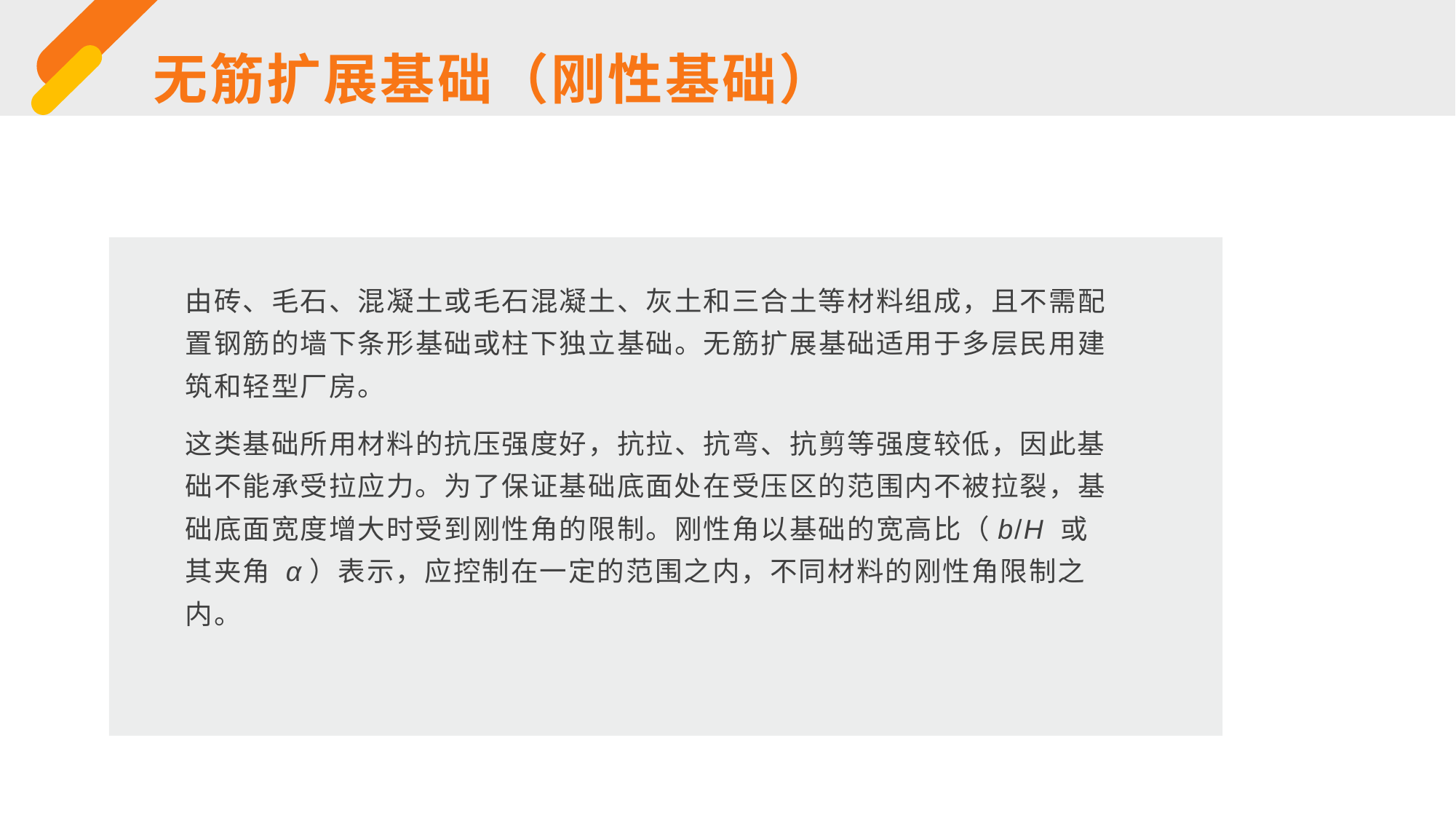

无筋扩展基础（刚性基础）
由砖、毛石、混凝土或毛石混凝土、灰土和三合土等材料组成，且不需配置钢筋的墙下条形基础或柱下独立基础。无筋扩展基础适用于多层民用建筑和轻型厂房。
这类基础所用材料的抗压强度好，抗拉、抗弯、抗剪等强度较低，因此基础不能承受拉应力。为了保证基础底面处在受压区的范围内不被拉裂，基础底面宽度增大时受到刚性角的限制。刚性角以基础的宽高比（b/H 或其夹角 α）表示，应控制在一定的范围之内，不同材料的刚性角限制之内。